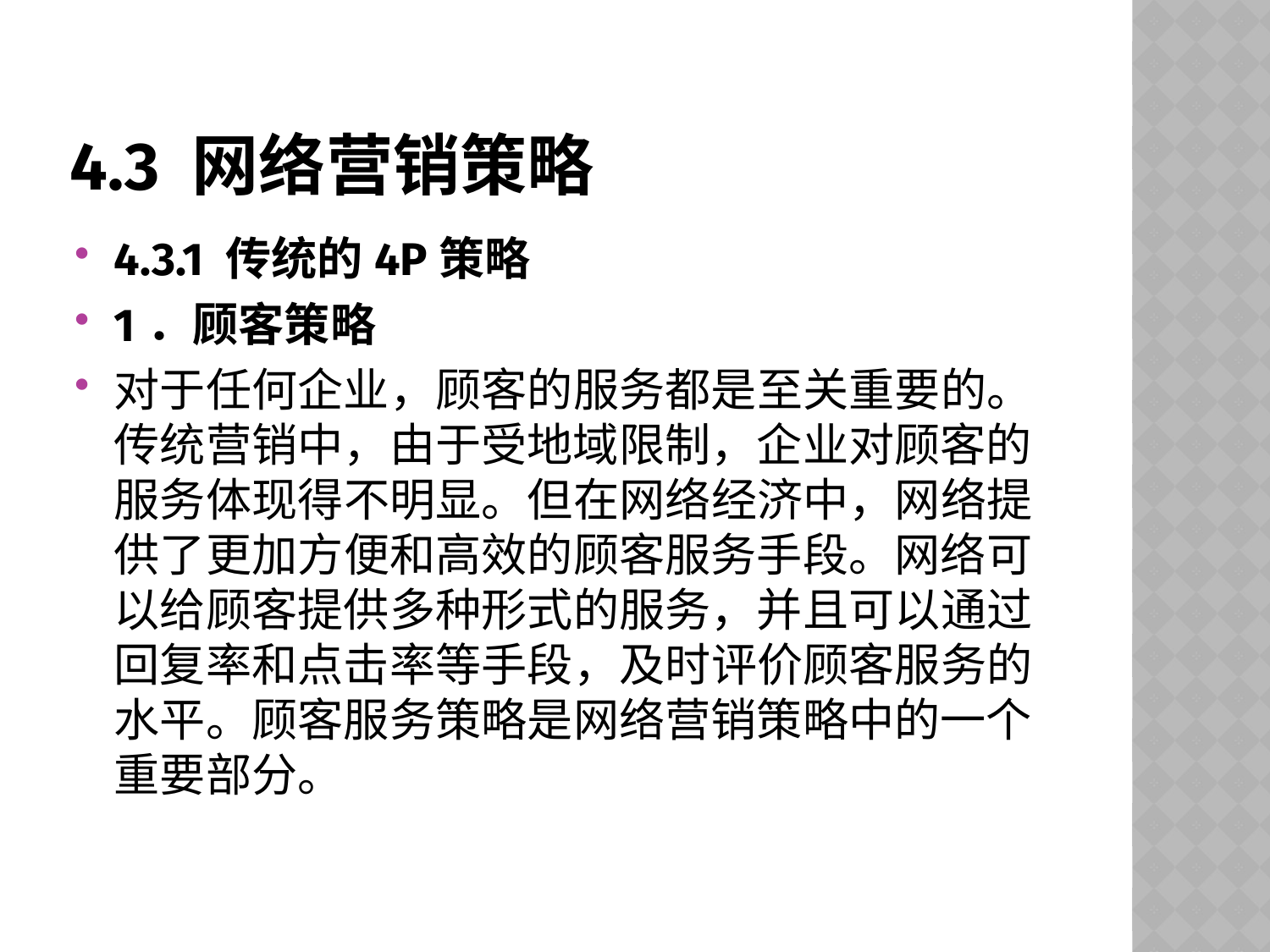

# 4.3 网络营销策略
4.3.1 传统的4P策略
1．顾客策略
对于任何企业，顾客的服务都是至关重要的。传统营销中，由于受地域限制，企业对顾客的服务体现得不明显。但在网络经济中，网络提供了更加方便和高效的顾客服务手段。网络可以给顾客提供多种形式的服务，并且可以通过回复率和点击率等手段，及时评价顾客服务的水平。顾客服务策略是网络营销策略中的一个重要部分。